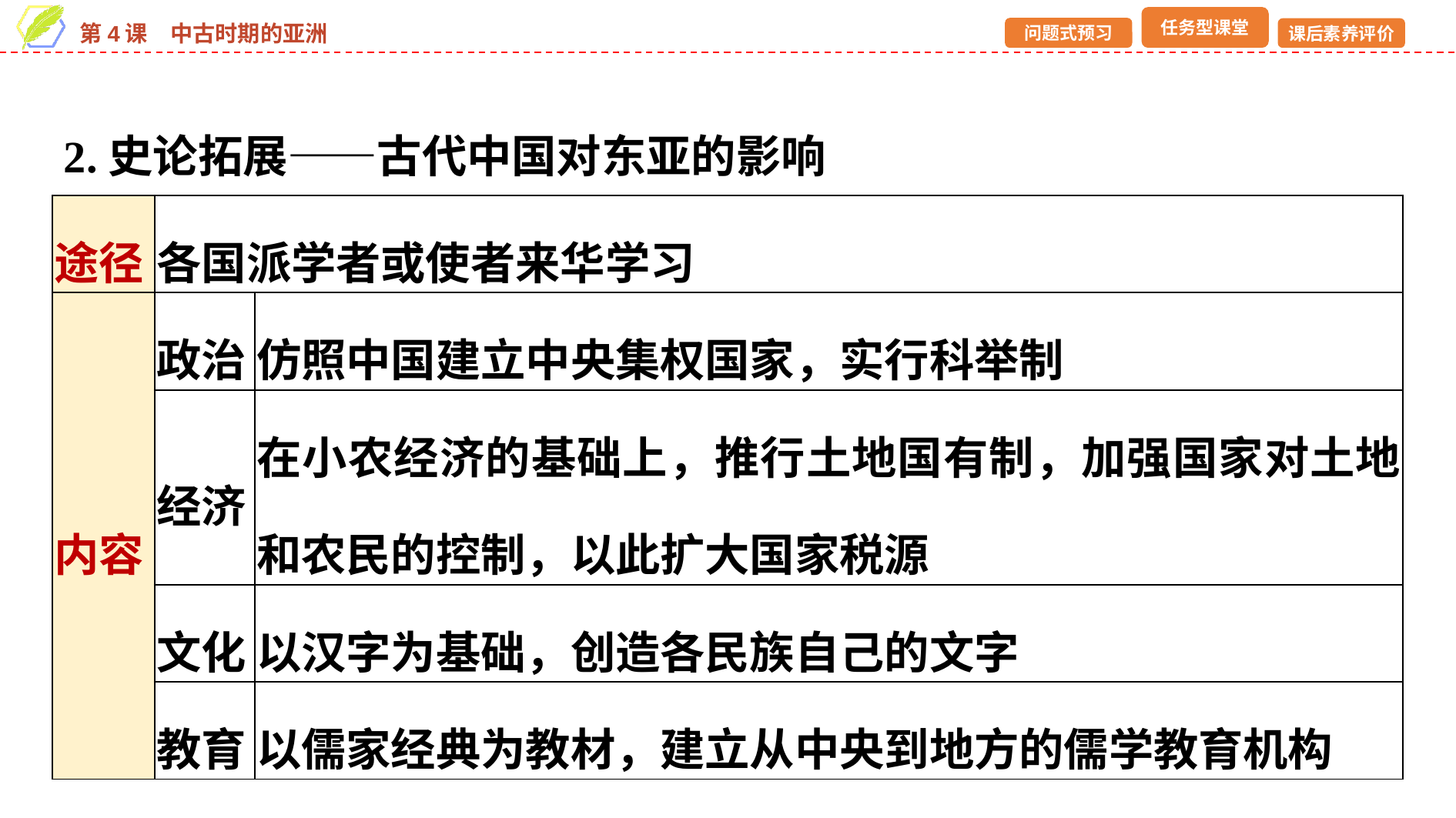

2.史论拓展——古代中国对东亚的影响
| 途径 | 各国派学者或使者来华学习 |  |
| --- | --- | --- |
| 内容 | 政治 | 仿照中国建立中央集权国家，实行科举制 |
|  | 经济 | 在小农经济的基础上，推行土地国有制，加强国家对土地和农民的控制，以此扩大国家税源 |
|  | 文化 | 以汉字为基础，创造各民族自己的文字 |
|  | 教育 | 以儒家经典为教材，建立从中央到地方的儒学教育机构 |